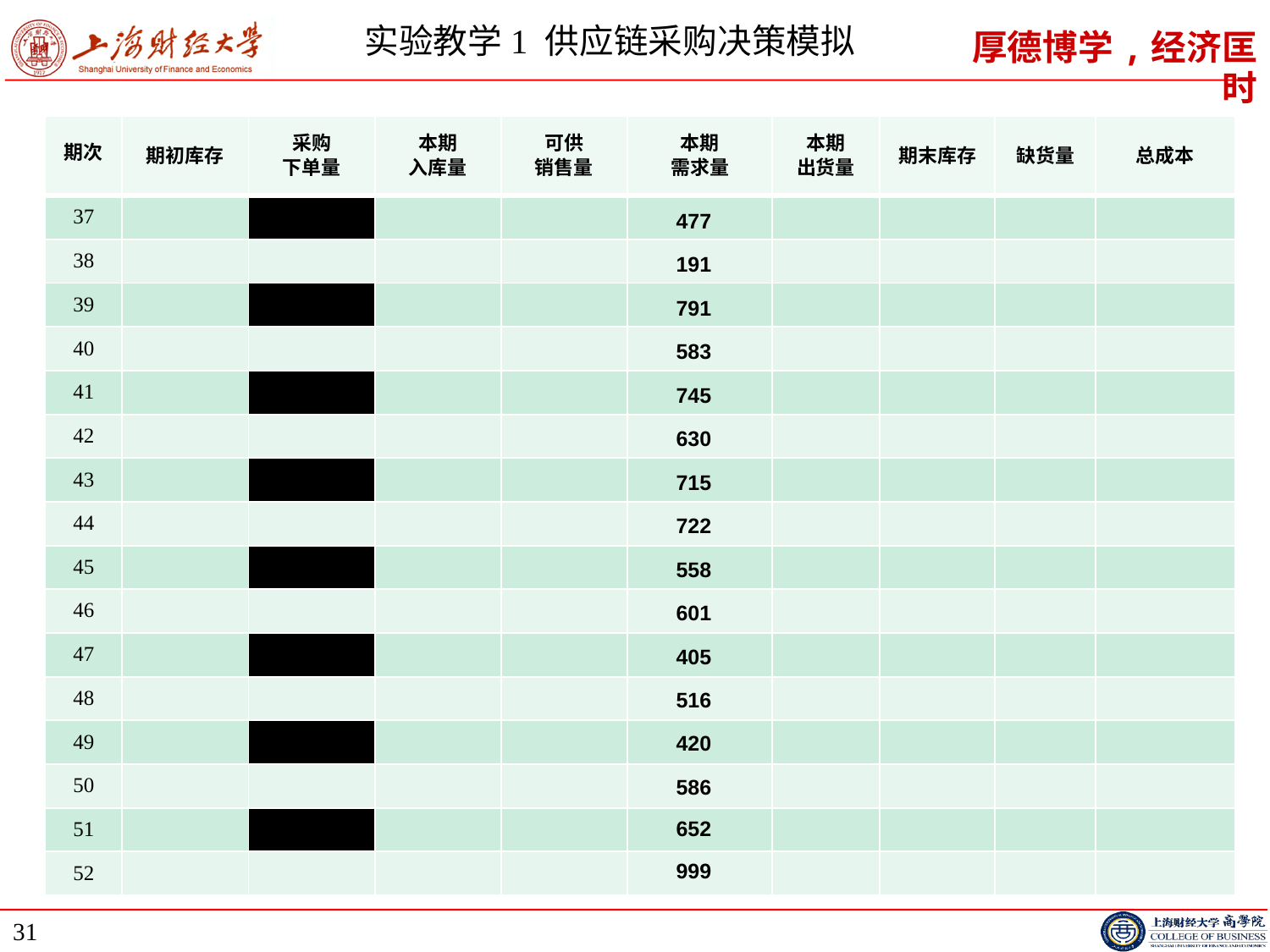

# 实验教学1 供应链采购决策模拟
| 期次 | 期初库存 | 采购 下单量 | 本期 入库量 | 可供 销售量 | 本期 需求量 | 本期 出货量 | 期末库存 | 缺货量 | 总成本 |
| --- | --- | --- | --- | --- | --- | --- | --- | --- | --- |
| 37 |  |  |  |  |  |  |  |  |  |
| 38 |  |  |  |  |  |  |  |  |  |
| 39 |  |  |  |  |  |  |  |  |  |
| 40 |  |  |  |  |  |  |  |  |  |
| 41 |  |  |  |  |  |  |  |  |  |
| 42 |  |  |  |  |  |  |  |  |  |
| 43 |  |  |  |  |  |  |  |  |  |
| 44 |  |  |  |  |  |  |  |  |  |
| 45 |  |  |  |  |  |  |  |  |  |
| 46 |  |  |  |  |  |  |  |  |  |
| 47 |  |  |  |  |  |  |  |  |  |
| 48 |  |  |  |  |  |  |  |  |  |
| 49 |  |  |  |  |  |  |  |  |  |
| 50 |  |  |  |  |  |  |  |  |  |
| 51 |  |  |  |  |  |  |  |  |  |
| 52 |  |  |  |  |  |  |  |  |  |
477
191
791
583
745
630
715
722
558
601
405
516
420
586
652
999
31